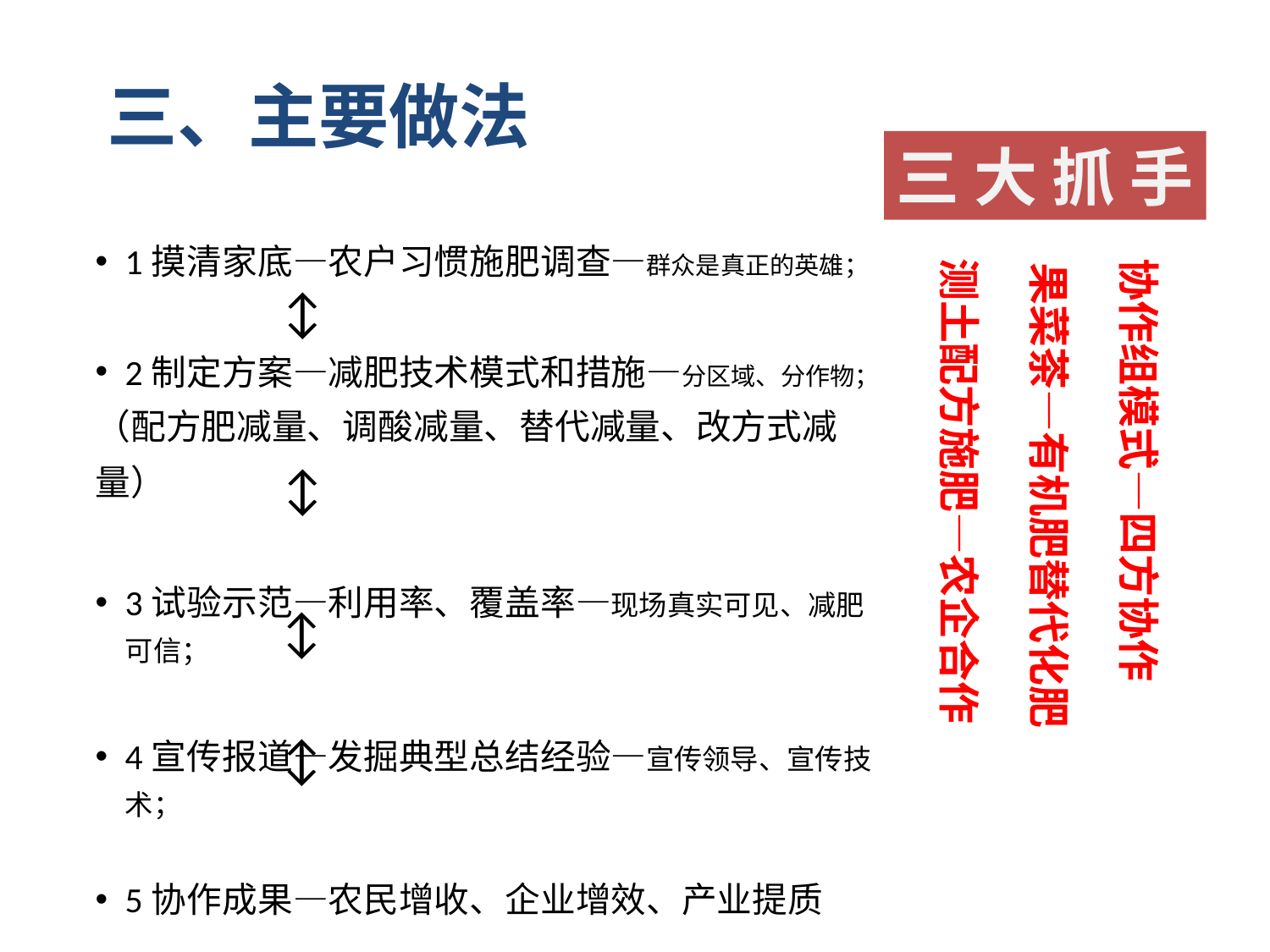

三、主要做法
三大抓手
1摸清家底—农户习惯施肥调查—群众是真正的英雄；

2制定方案—减肥技术模式和措施—分区域、分作物；
（配方肥减量、调酸减量、替代减量、改方式减量）

3试验示范—利用率、覆盖率—现场真实可见、减肥可信；

4宣传报道—发掘典型总结经验—宣传领导、宣传技术；

5协作成果—农民增收、企业增效、产业提质

测土配方施肥—农企合作
协作组模式—四方协作
果菜茶—有机肥替代化肥
↕
↕
↕
↕